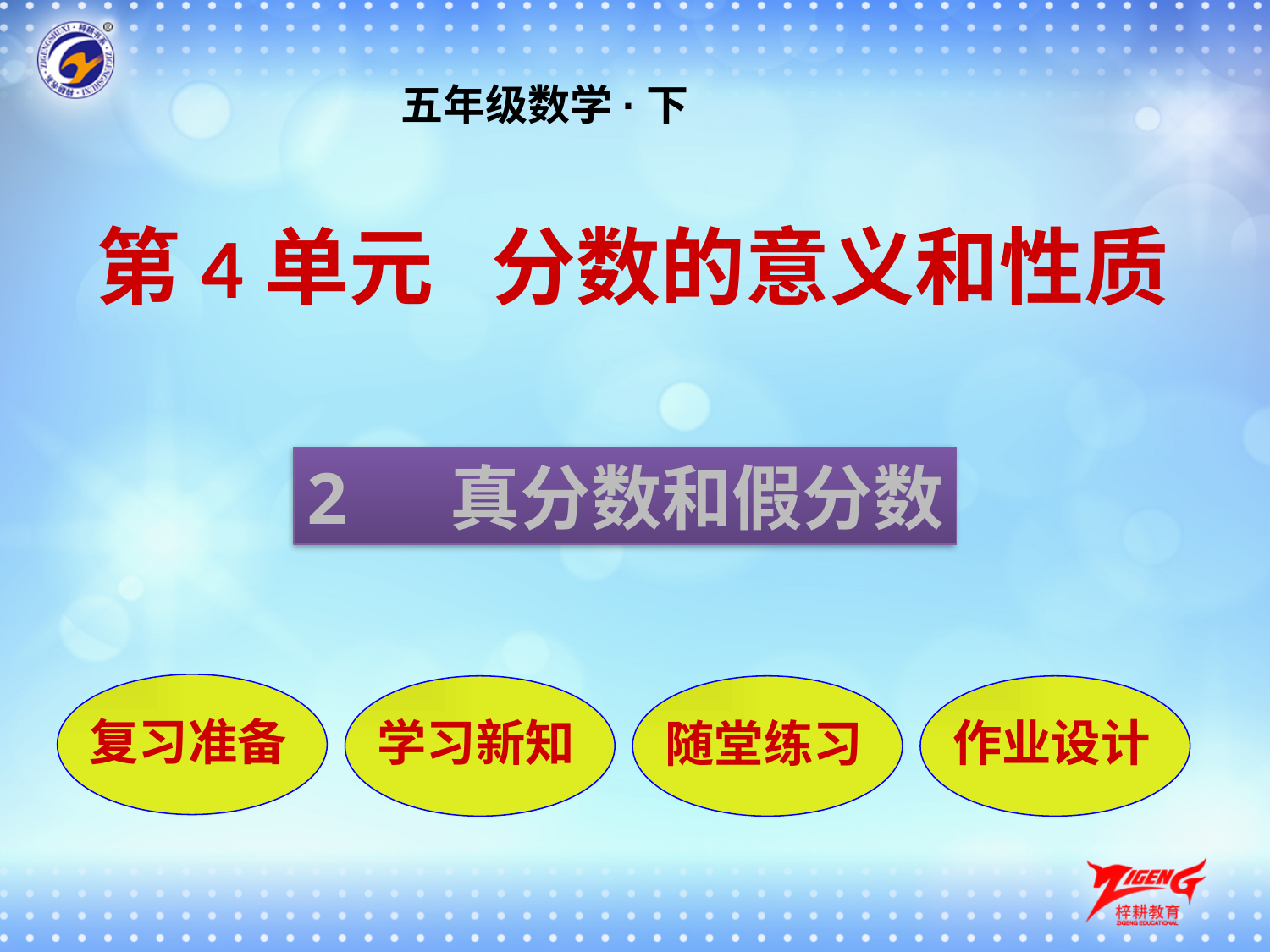

五年级数学·下
第4单元   分数的意义和性质
2  真分数和假分数

复习准备

学习新知

随堂练习

作业设计